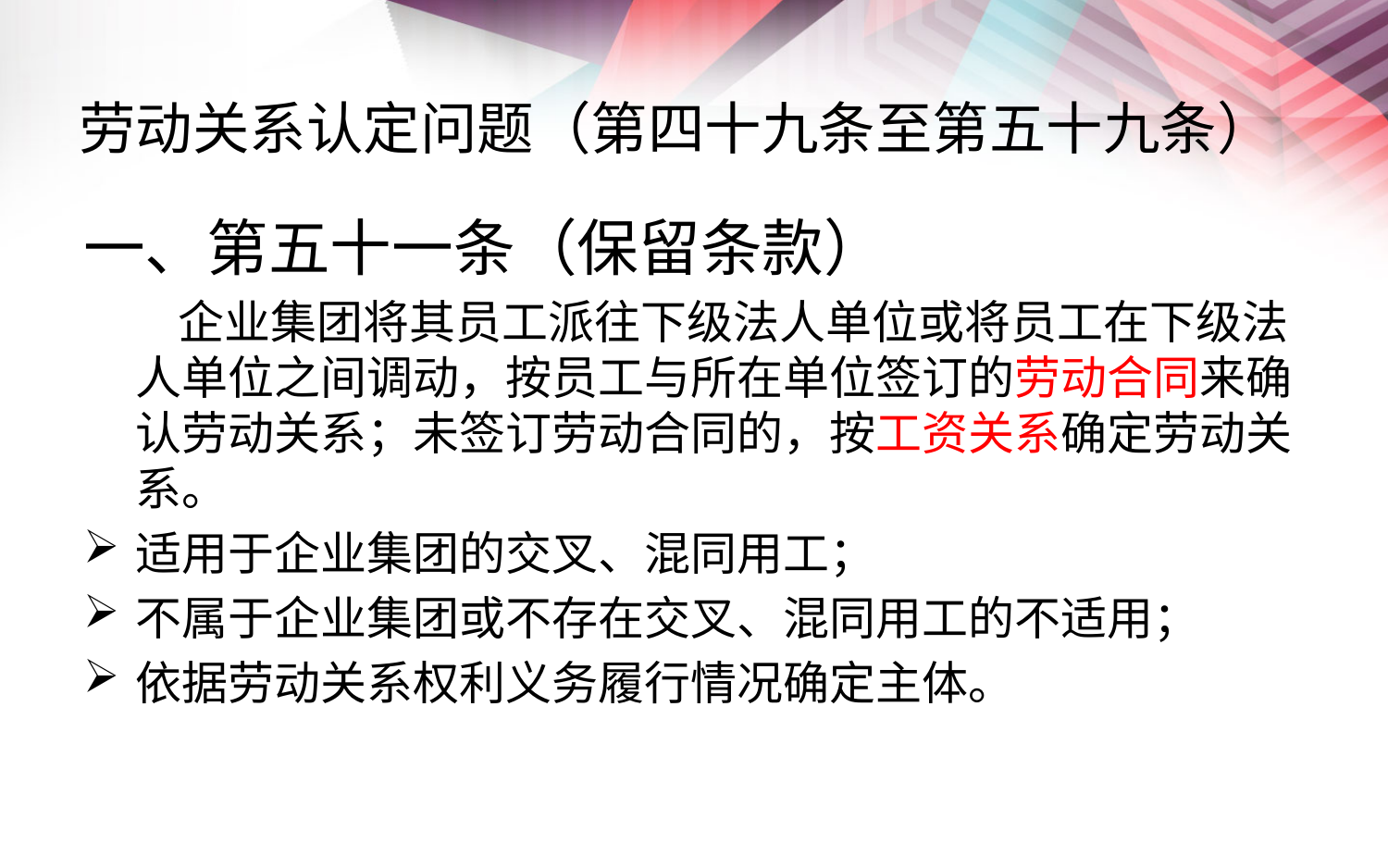

# 劳动关系认定问题（第四十九条至第五十九条）
一、第五十一条（保留条款）
        企业集团将其员工派往下级法人单位或将员工在下级法人单位之间调动，按员工与所在单位签订的劳动合同来确认劳动关系；未签订劳动合同的，按工资关系确定劳动关系。
适用于企业集团的交叉、混同用工；
不属于企业集团或不存在交叉、混同用工的不适用；
依据劳动关系权利义务履行情况确定主体。